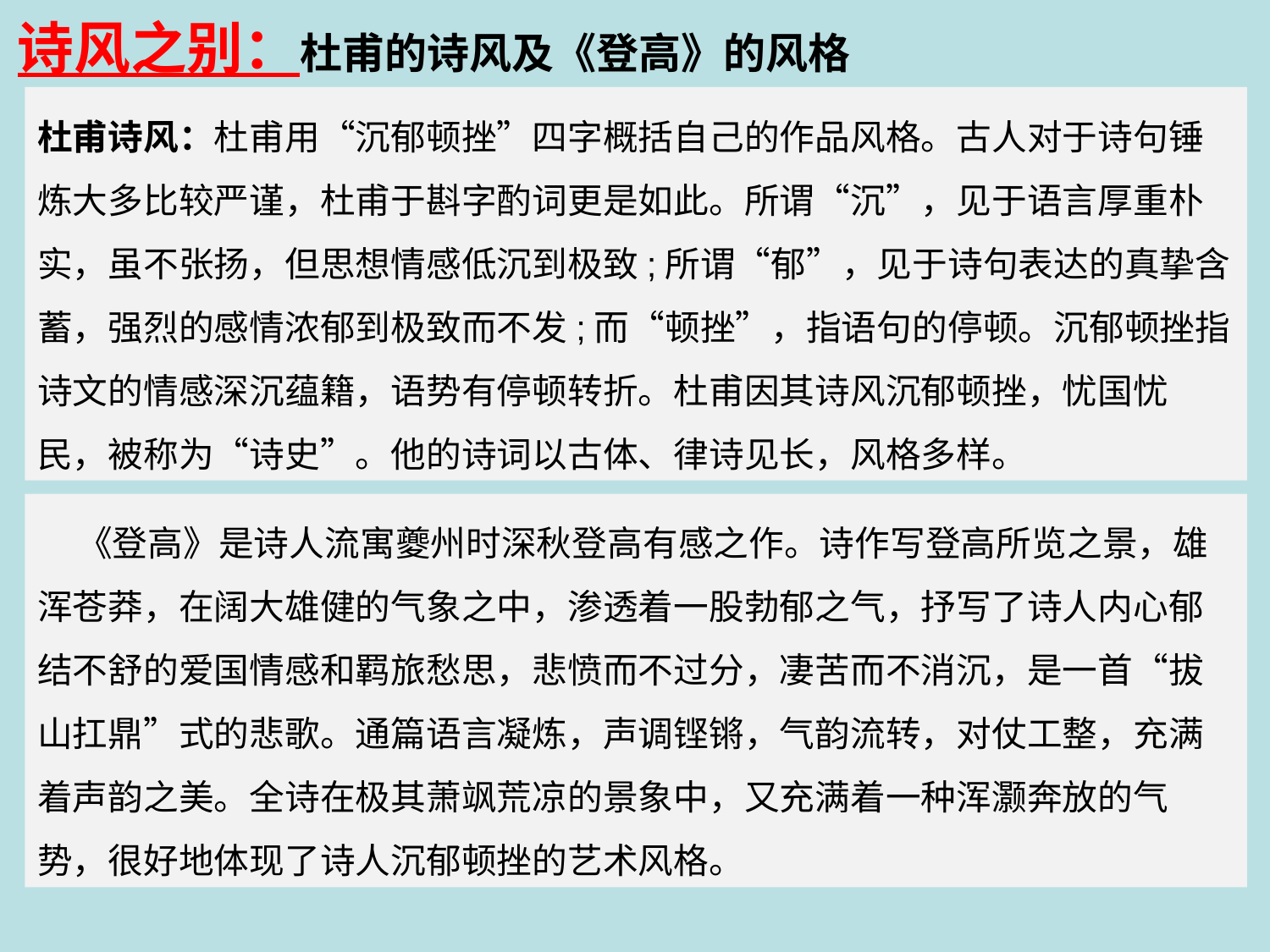

诗风之别：杜甫的诗风及《登高》的风格
杜甫诗风：杜甫用“沉郁顿挫”四字概括自己的作品风格。古人对于诗句锤炼大多比较严谨，杜甫于斟字酌词更是如此。所谓“沉”，见于语言厚重朴实，虽不张扬，但思想情感低沉到极致;所谓“郁”，见于诗句表达的真挚含蓄，强烈的感情浓郁到极致而不发;而“顿挫”，指语句的停顿。沉郁顿挫指诗文的情感深沉蕴籍，语势有停顿转折。杜甫因其诗风沉郁顿挫，忧国忧民，被称为“诗史”。他的诗词以古体、律诗见长，风格多样。
    《登高》是诗人流寓夔州时深秋登高有感之作。诗作写登高所览之景，雄浑苍莽，在阔大雄健的气象之中，渗透着一股勃郁之气，抒写了诗人内心郁结不舒的爱国情感和羁旅愁思，悲愤而不过分，凄苦而不消沉，是一首“拔山扛鼎”式的悲歌。通篇语言凝炼，声调铿锵，气韵流转，对仗工整，充满着声韵之美。全诗在极其萧飒荒凉的景象中，又充满着一种浑灏奔放的气势，很好地体现了诗人沉郁顿挫的艺术风格。